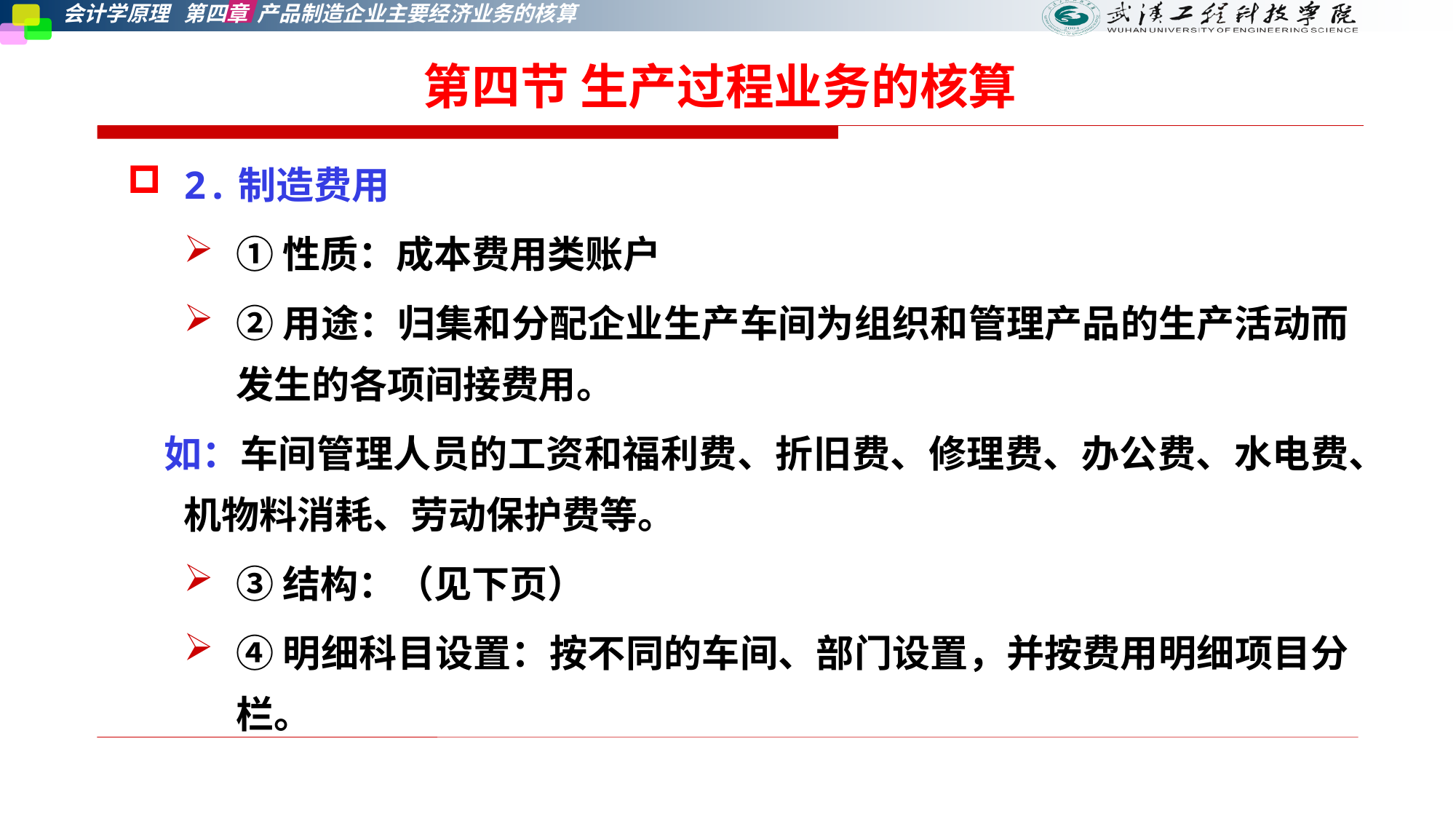

第四节 生产过程业务的核算
2.制造费用
①性质：成本费用类账户
②用途：归集和分配企业生产车间为组织和管理产品的生产活动而发生的各项间接费用。
   如：车间管理人员的工资和福利费、折旧费、修理费、办公费、水电费、机物料消耗、劳动保护费等。
③结构：（见下页）
④明细科目设置：按不同的车间、部门设置，并按费用明细项目分栏。